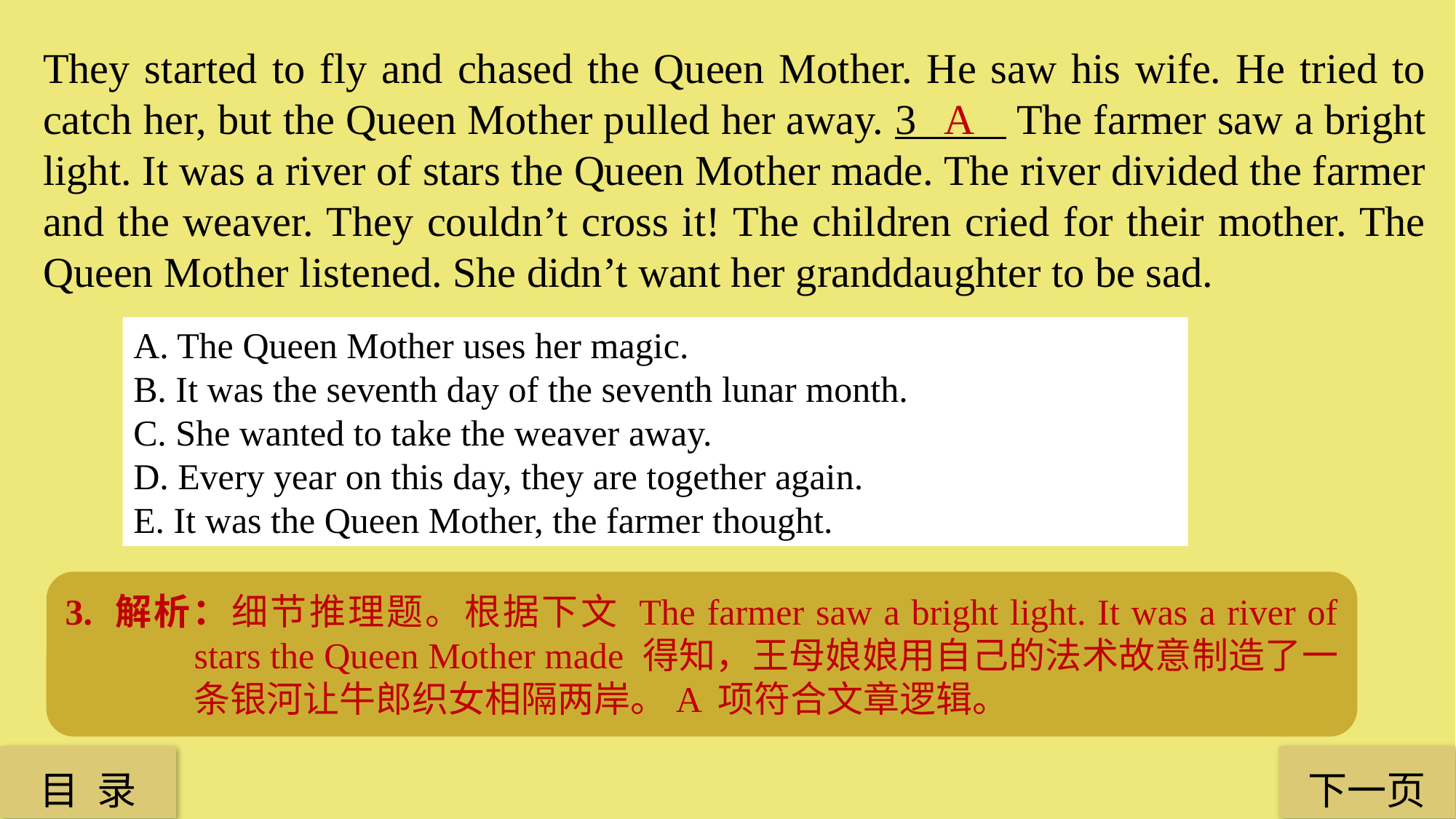

They started to fly and chased the Queen Mother. He saw his wife. He tried to catch her, but the Queen Mother pulled her away. 3         The farmer saw a bright light. It was a river of stars the Queen Mother made. The river divided the farmer and the weaver. They couldn’t cross it! The children cried for their mother. The Queen Mother listened. She didn’t want her granddaughter to be sad.
A
A. The Queen Mother uses her magic.
B. It was the seventh day of the seventh lunar month.
C. She wanted to take the weaver away.
D. Every year on this day, they are together again.
E. It was the Queen Mother, the farmer thought.
3. 解析：细节推理题。根据下文 The farmer saw a bright light. It was a river of stars the Queen Mother made 得知，王母娘娘用自己的法术故意制造了一条银河让牛郎织女相隔两岸。A 项符合文章逻辑。